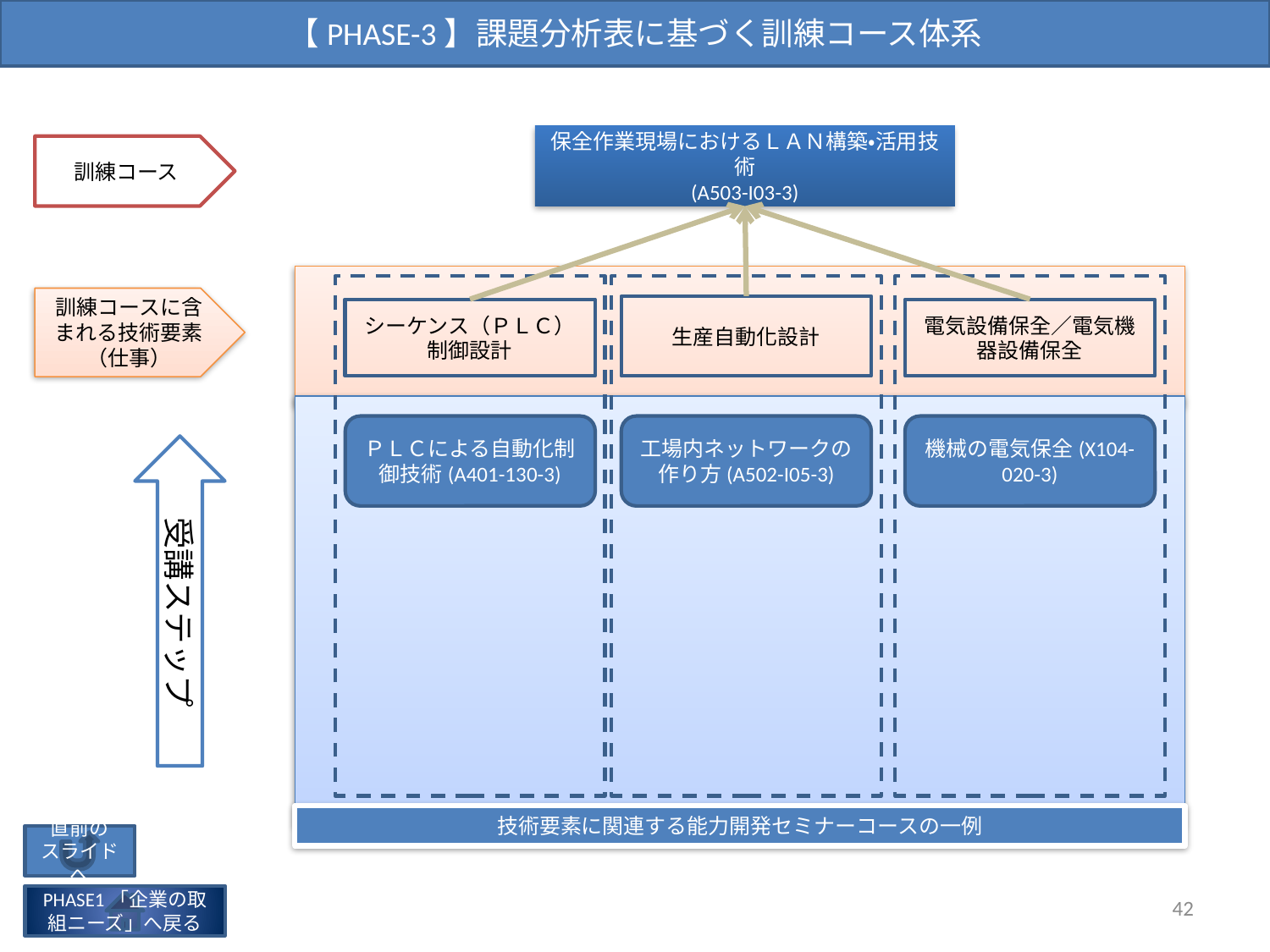

【PHASE-3】課題分析表に基づく訓練コース体系
保全作業現場におけるＬＡＮ構築・活用技術
(A503-I03-3)
訓練コース

訓練コースに含まれる技術要素
（仕事）

生産自動化設計

シーケンス（ＰＬＣ）制御設計
電気設備保全／電気機器設備保全

ＰＬＣによる自動化制御技術(A401-130-3)
工場内ネットワークの作り方(A502-I05-3)
機械の電気保全(X104-020-3)
受講ステップ
技術要素に関連する能力開発セミナーコースの一例
直前の
スライドへ
42
PHASE1「企業の取組ニーズ」へ戻る